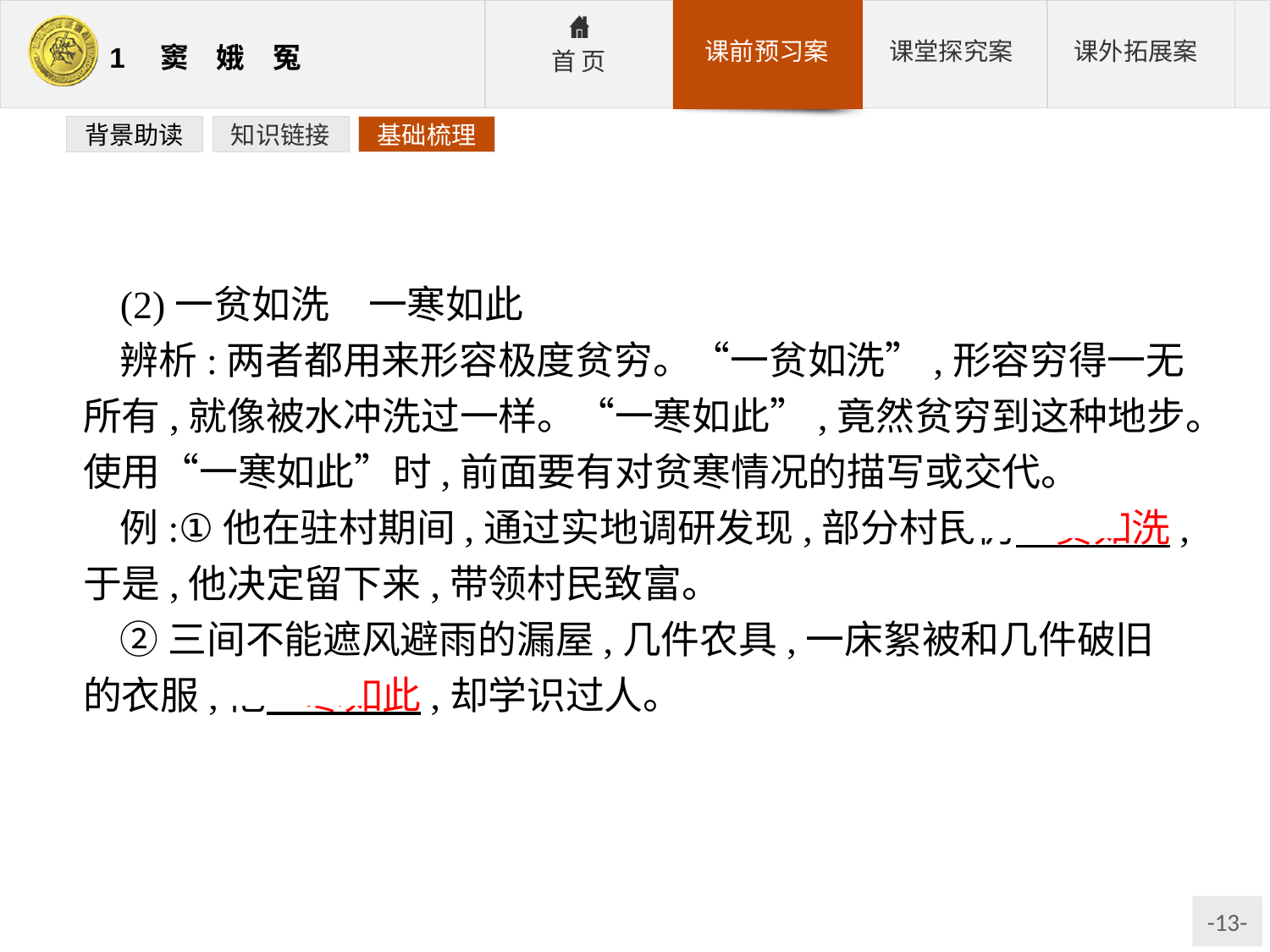

背景助读
知识链接
基础梳理
(2)一贫如洗　一寒如此
辨析:两者都用来形容极度贫穷。“一贫如洗”,形容穷得一无所有,就像被水冲洗过一样。“一寒如此”,竟然贫穷到这种地步。使用“一寒如此”时,前面要有对贫寒情况的描写或交代。
例:①他在驻村期间,通过实地调研发现,部分村民仍一贫如洗,于是,他决定留下来,带领村民致富。
②三间不能遮风避雨的漏屋,几件农具,一床絮被和几件破旧的衣服,他一寒如此,却学识过人。